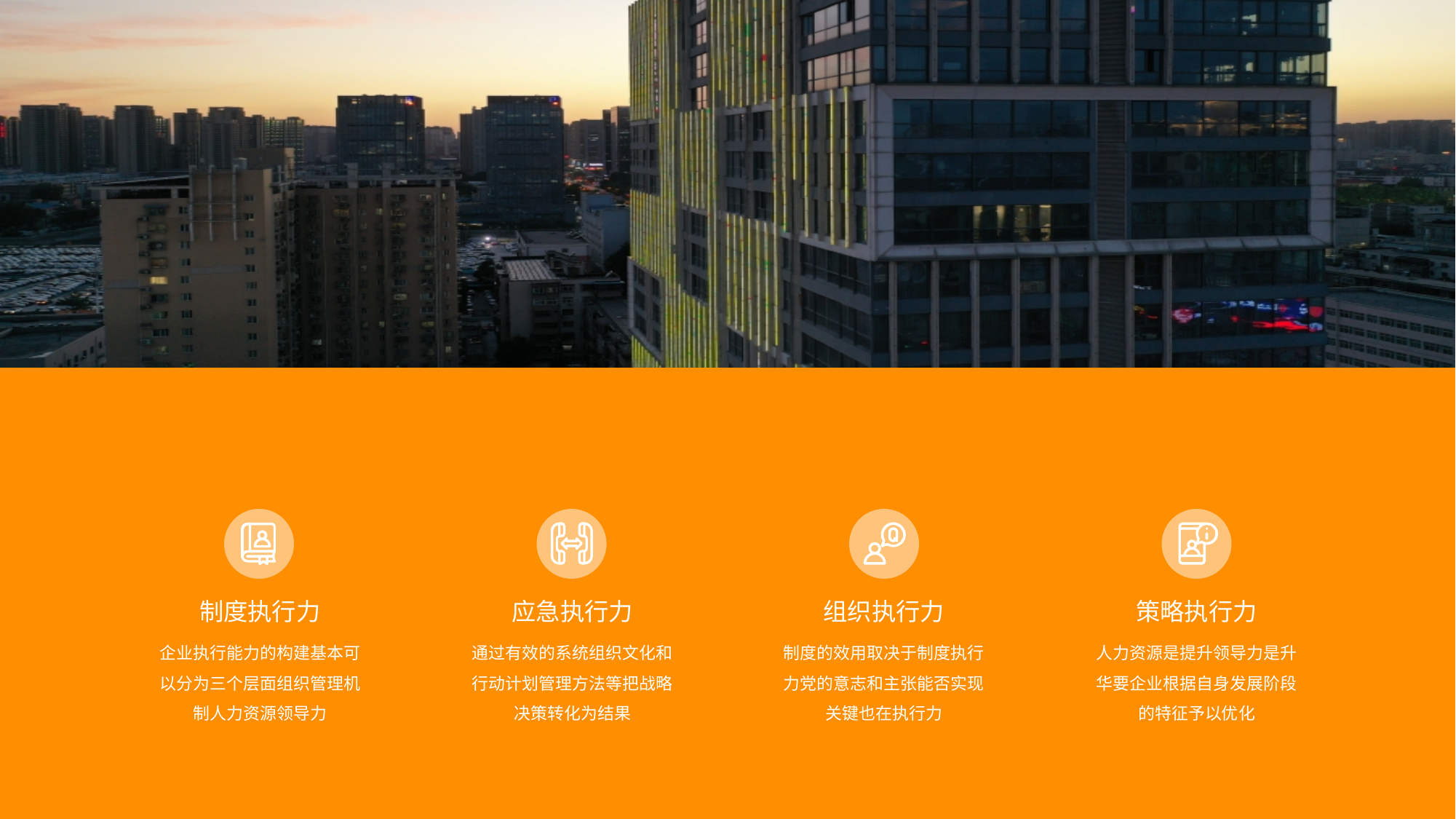

胜任能力
Template commerce promotion.

制度执行力
组织执行力
应急执行力
策略执行力
企业执行能力的构建基本可以分为三个层面组织管理机制人力资源领导力
制度的效用取决于制度执行力党的意志和主张能否实现关键也在执行力
通过有效的系统组织文化和行动计划管理方法等把战略决策转化为结果
人力资源是提升领导力是升华要企业根据自身发展阶段的特征予以优化